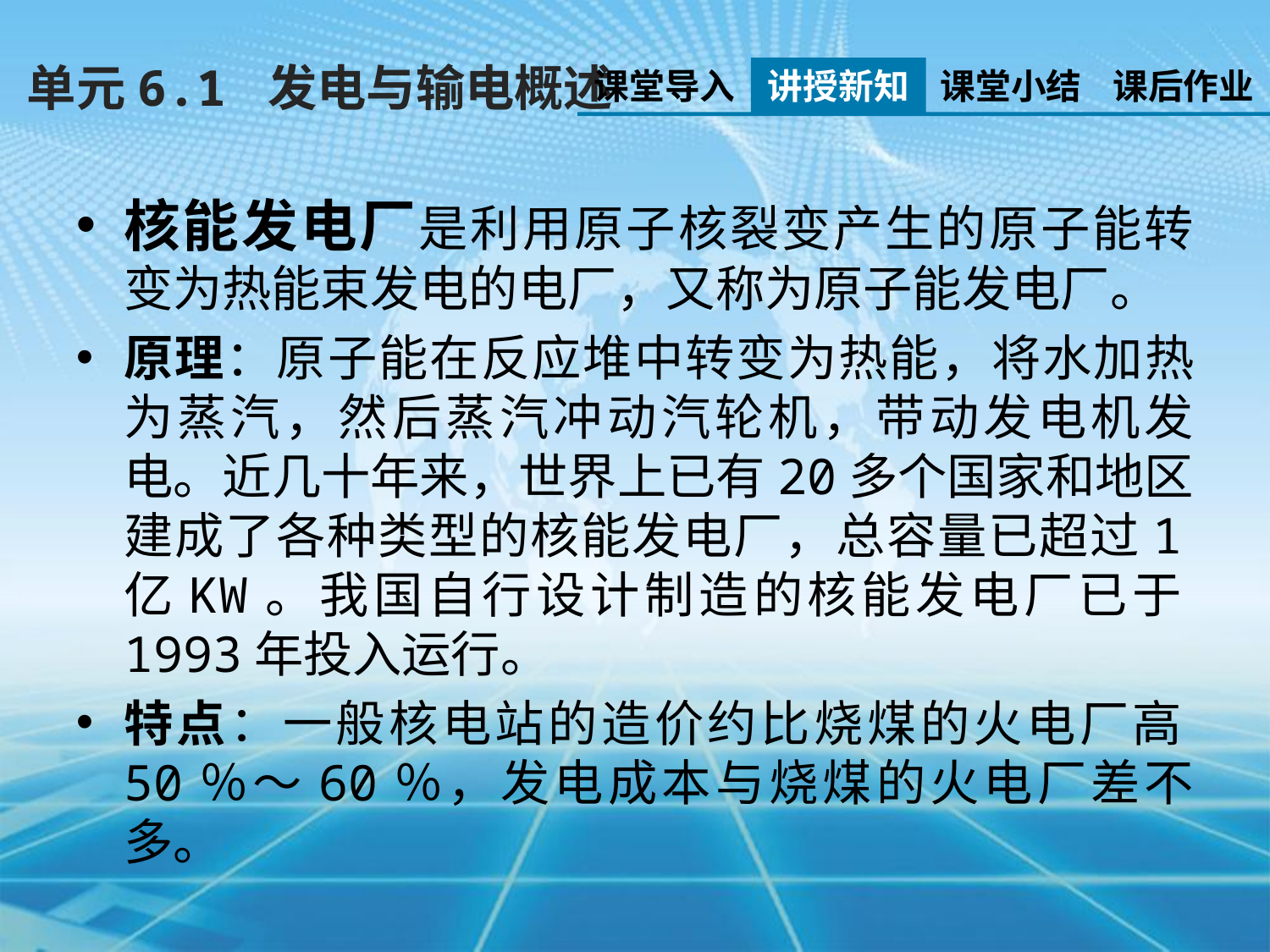

单元6.1 发电与输电概述
课堂导入
讲授新知
课堂小结
课后作业
核能发电厂是利用原子核裂变产生的原子能转变为热能束发电的电厂，又称为原子能发电厂。
原理：原子能在反应堆中转变为热能，将水加热为蒸汽，然后蒸汽冲动汽轮机，带动发电机发电。近几十年来，世界上已有20多个国家和地区建成了各种类型的核能发电厂，总容量已超过1亿KW。我国自行设计制造的核能发电厂已于1993年投入运行。
特点：一般核电站的造价约比烧煤的火电厂高50％～60％，发电成本与烧煤的火电厂差不多。